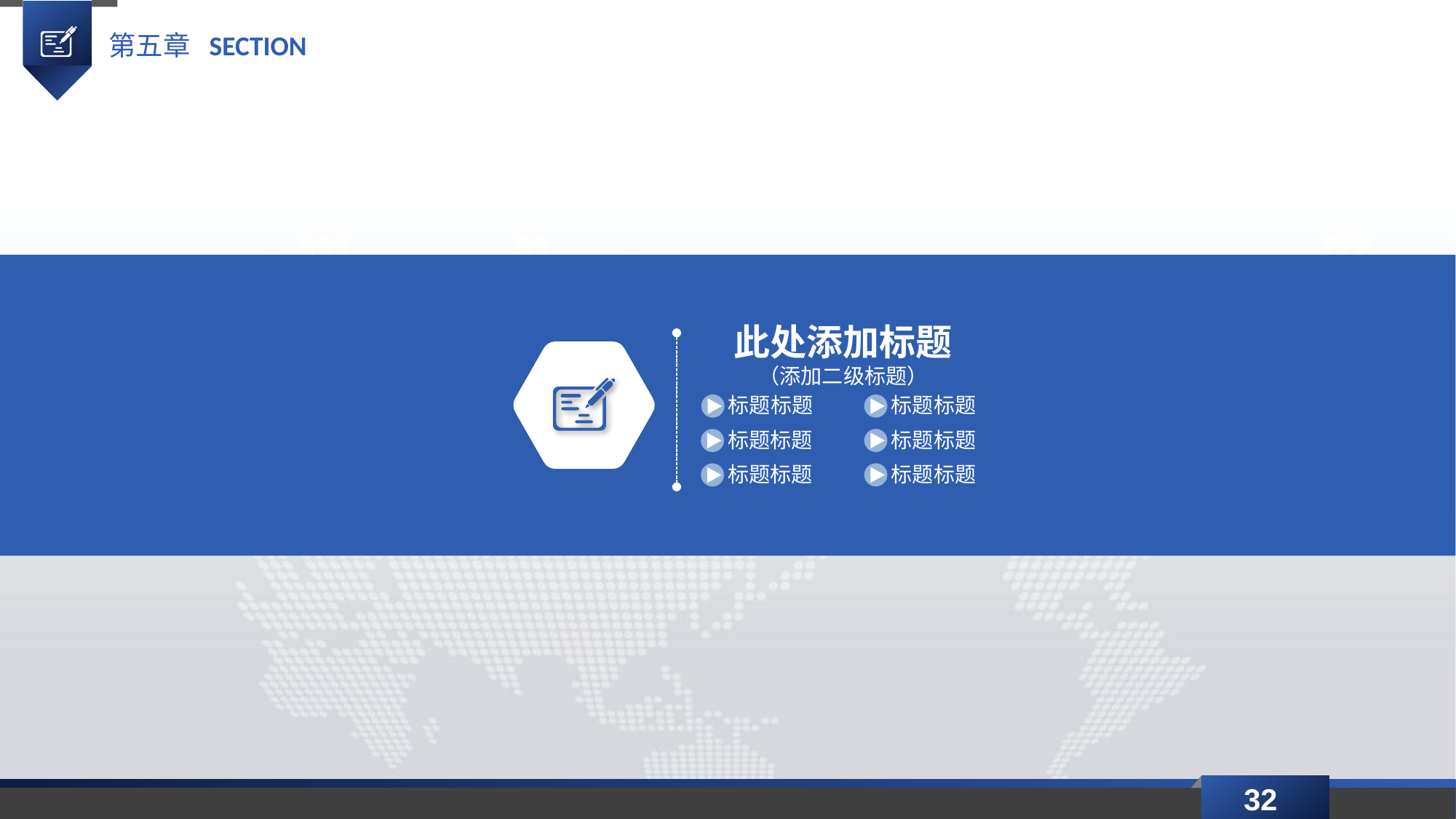

第五章  SECTION

此处添加标题（添加二级标题）

标题标题

标题标题

标题标题

标题标题

标题标题

标题标题

32

延时符